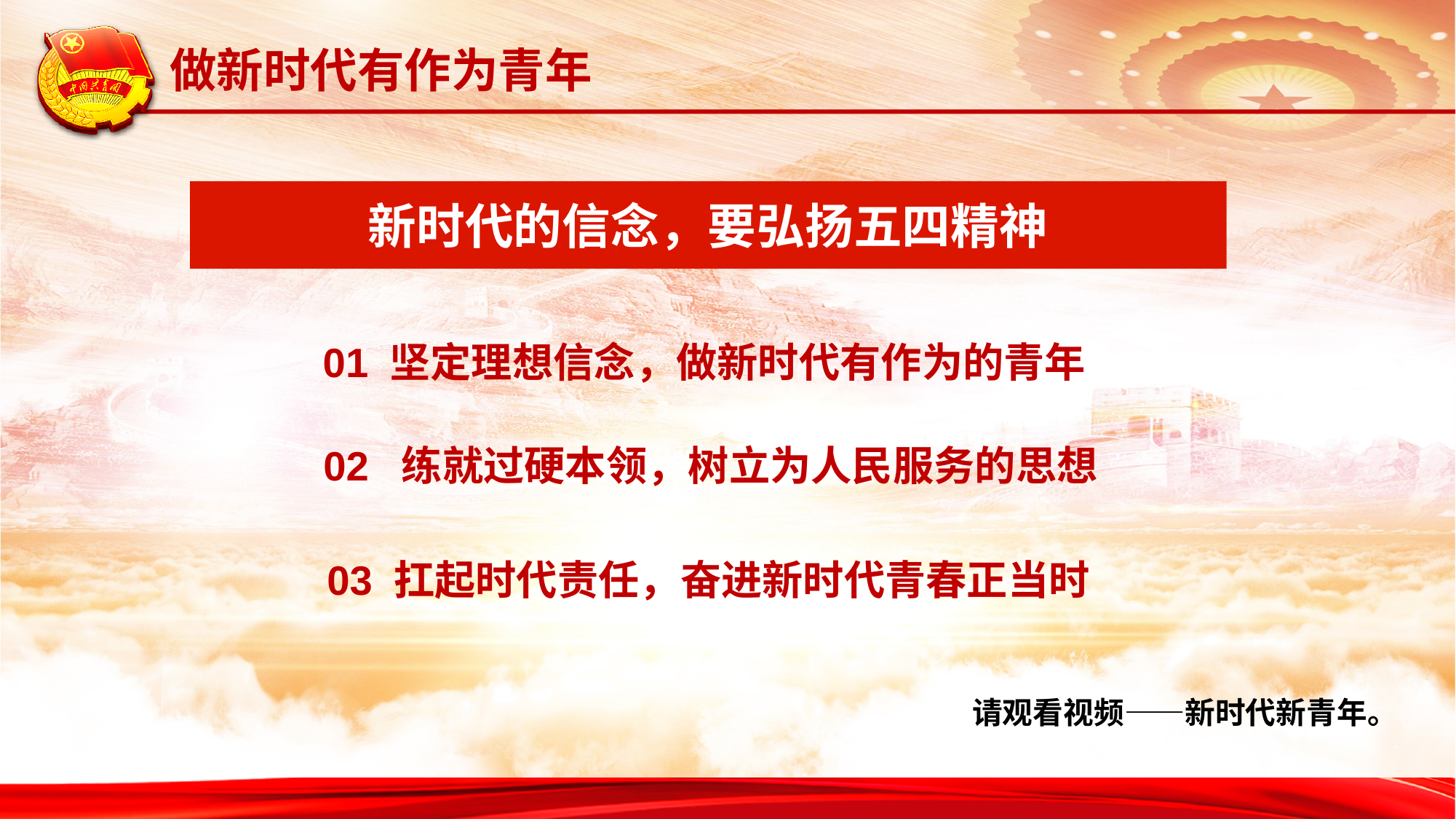

做新时代有作为青年

新时代的信念，要弘扬五四精神
01 坚定理想信念，做新时代有作为的青年
02  练就过硬本领，树立为人民服务的思想
03 扛起时代责任，奋进新时代青春正当时
请观看视频——新时代新青年。